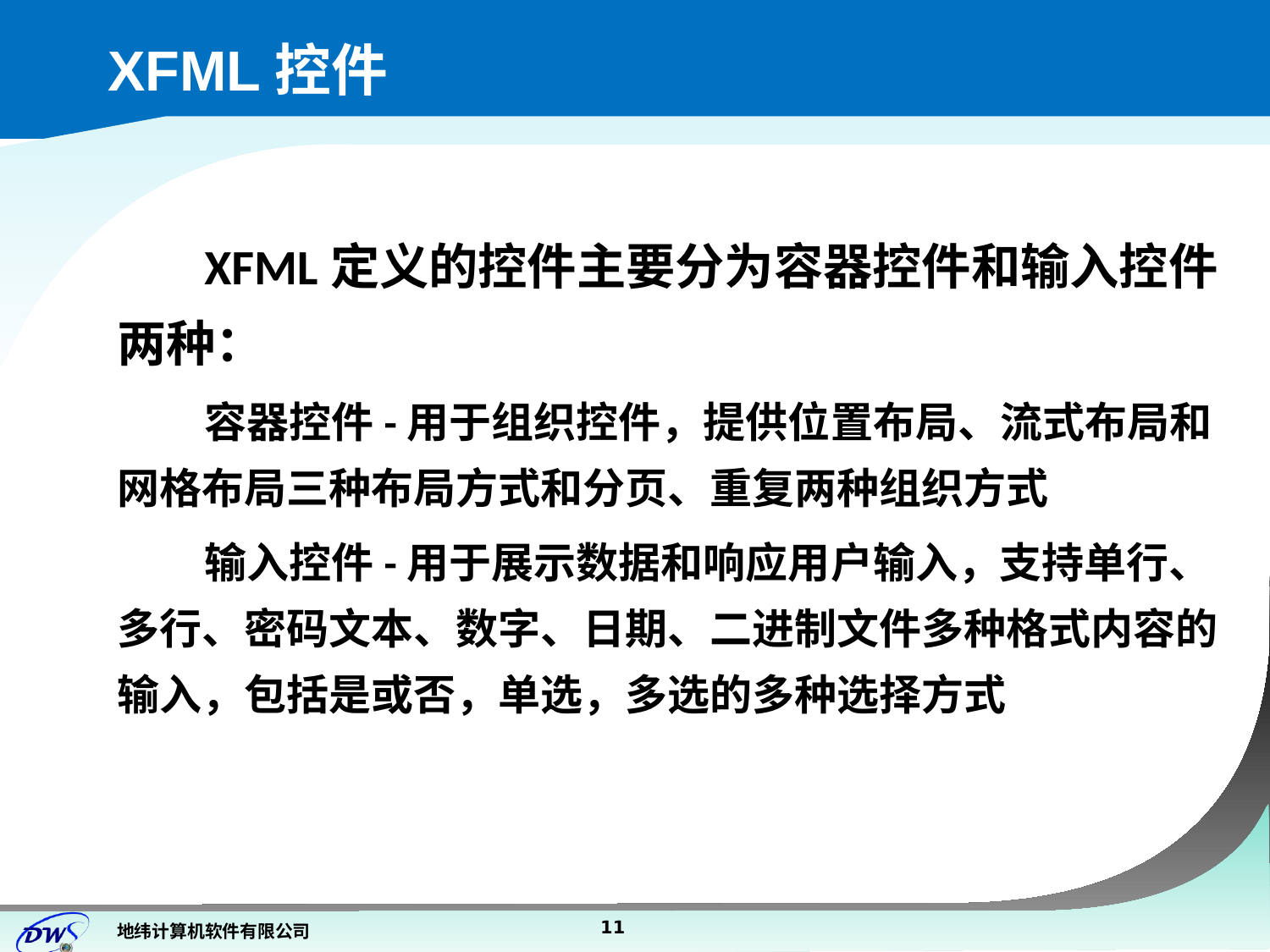

# XFML控件
XFML定义的控件主要分为容器控件和输入控件两种：
容器控件-用于组织控件，提供位置布局、流式布局和网格布局三种布局方式和分页、重复两种组织方式
输入控件-用于展示数据和响应用户输入，支持单行、多行、密码文本、数字、日期、二进制文件多种格式内容的输入，包括是或否，单选，多选的多种选择方式
11
地纬计算机软件有限公司